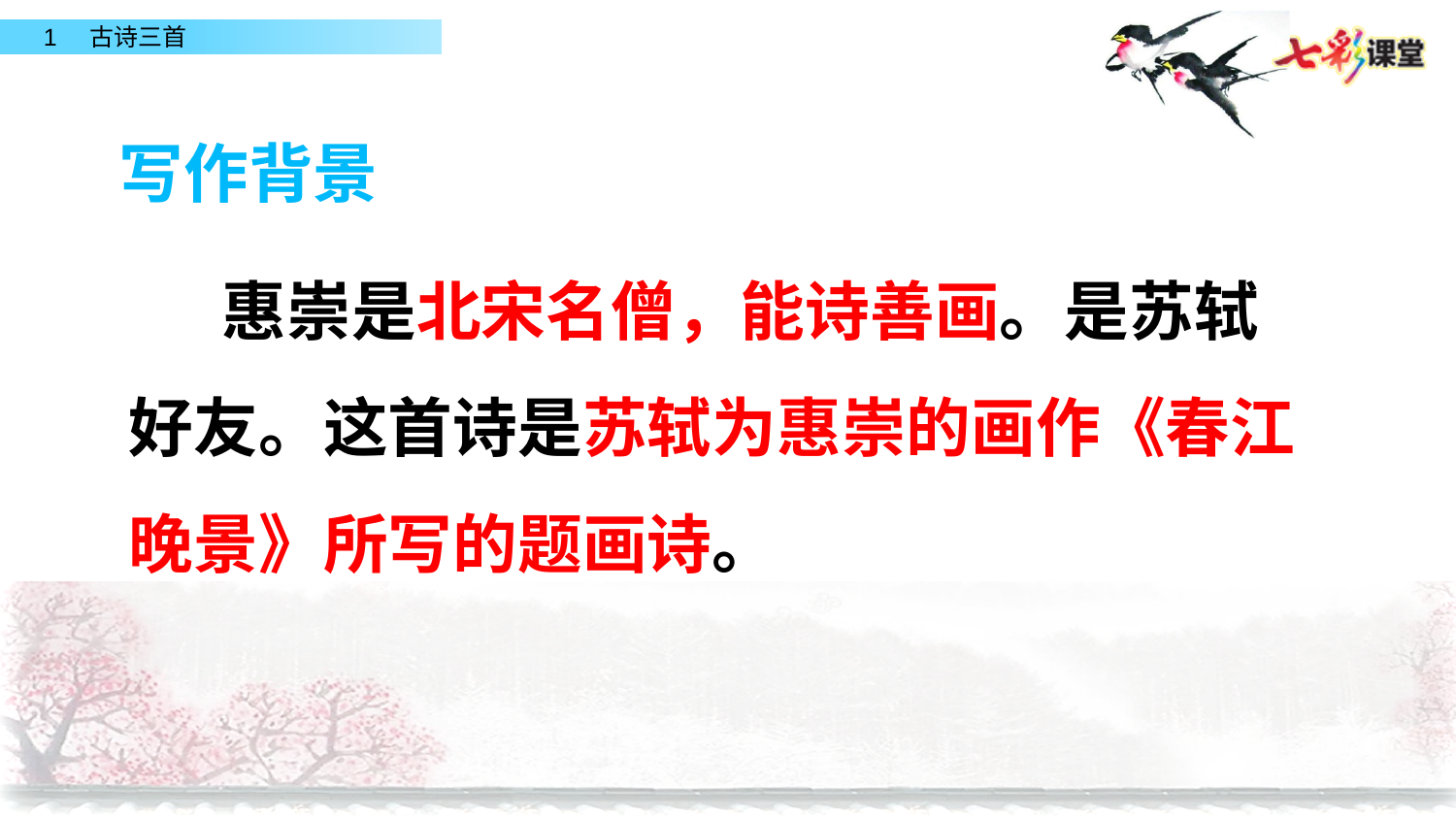

写作背景
  惠崇是北宋名僧，能诗善画。是苏轼好友。这首诗是苏轼为惠崇的画作《春江晚景》所写的题画诗。